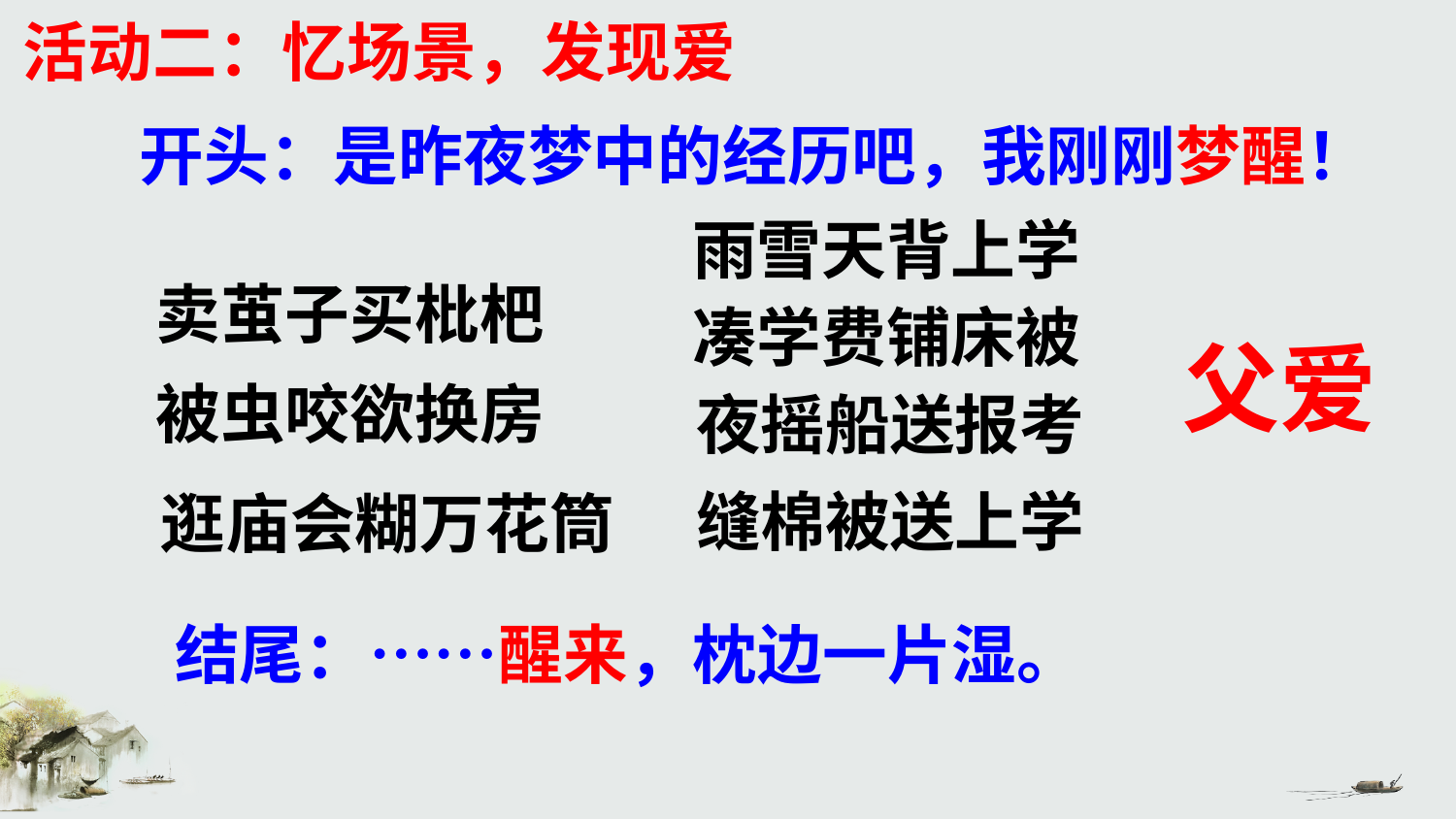

活动二：忆场景，发现爱
开头：是昨夜梦中的经历吧，我刚刚梦醒！
雨雪天背上学
卖茧子买枇杷
凑学费铺床被
父爱
被虫咬欲换房
夜摇船送报考
缝棉被送上学
逛庙会糊万花筒
结尾：……醒来，枕边一片湿。